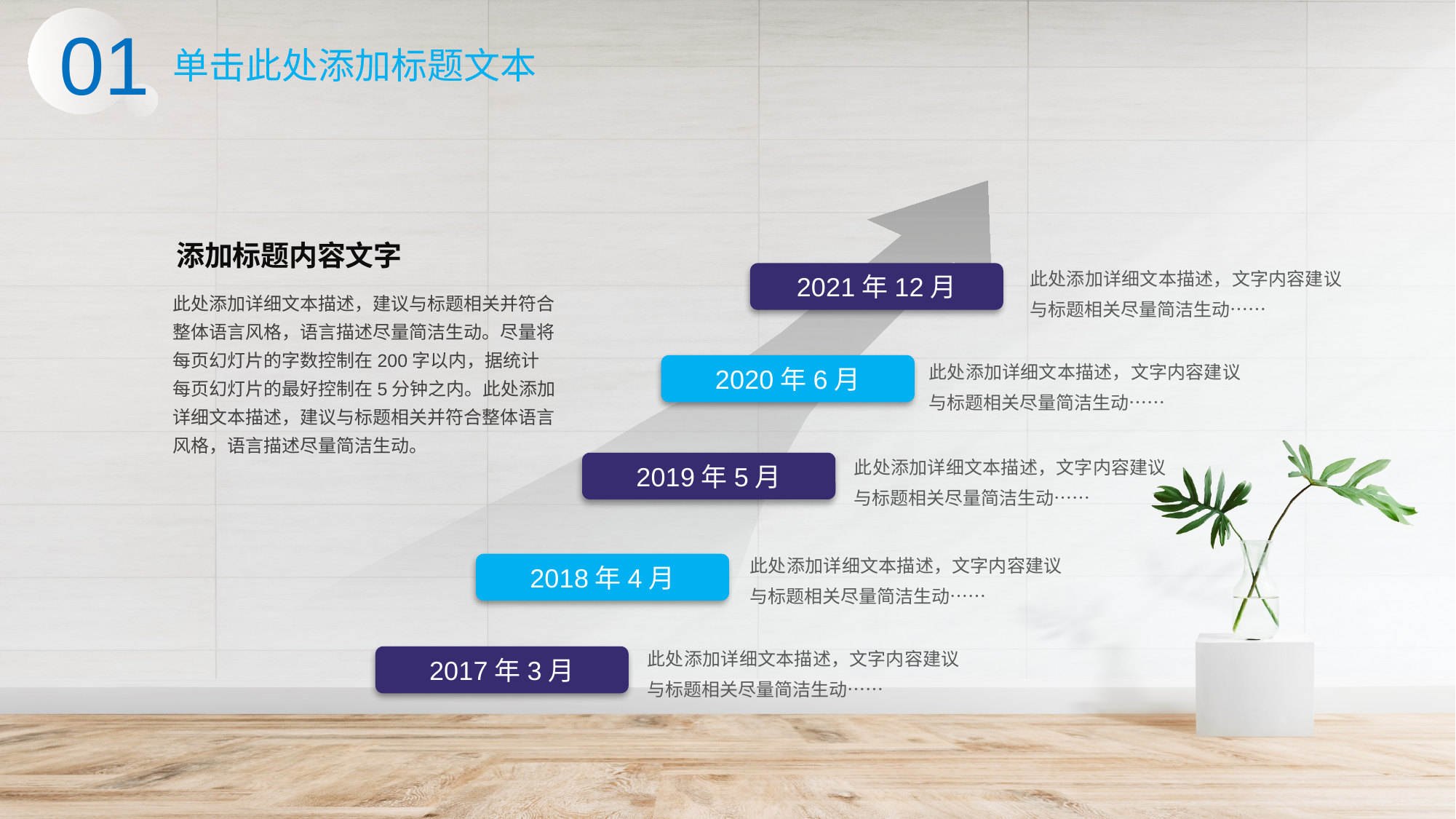

01
单击此处添加标题文本

添加标题内容文字
此处添加详细文本描述，文字内容建议与标题相关尽量简洁生动……
2021年12月
此处添加详细文本描述，建议与标题相关并符合整体语言风格，语言描述尽量简洁生动。尽量将每页幻灯片的字数控制在200字以内，据统计每页幻灯片的最好控制在5分钟之内。此处添加详细文本描述，建议与标题相关并符合整体语言风格，语言描述尽量简洁生动。
此处添加详细文本描述，文字内容建议与标题相关尽量简洁生动……
2020年6月
此处添加详细文本描述，文字内容建议与标题相关尽量简洁生动……
2019年5月
此处添加详细文本描述，文字内容建议与标题相关尽量简洁生动……
2018年4月
此处添加详细文本描述，文字内容建议与标题相关尽量简洁生动……
2017年3月